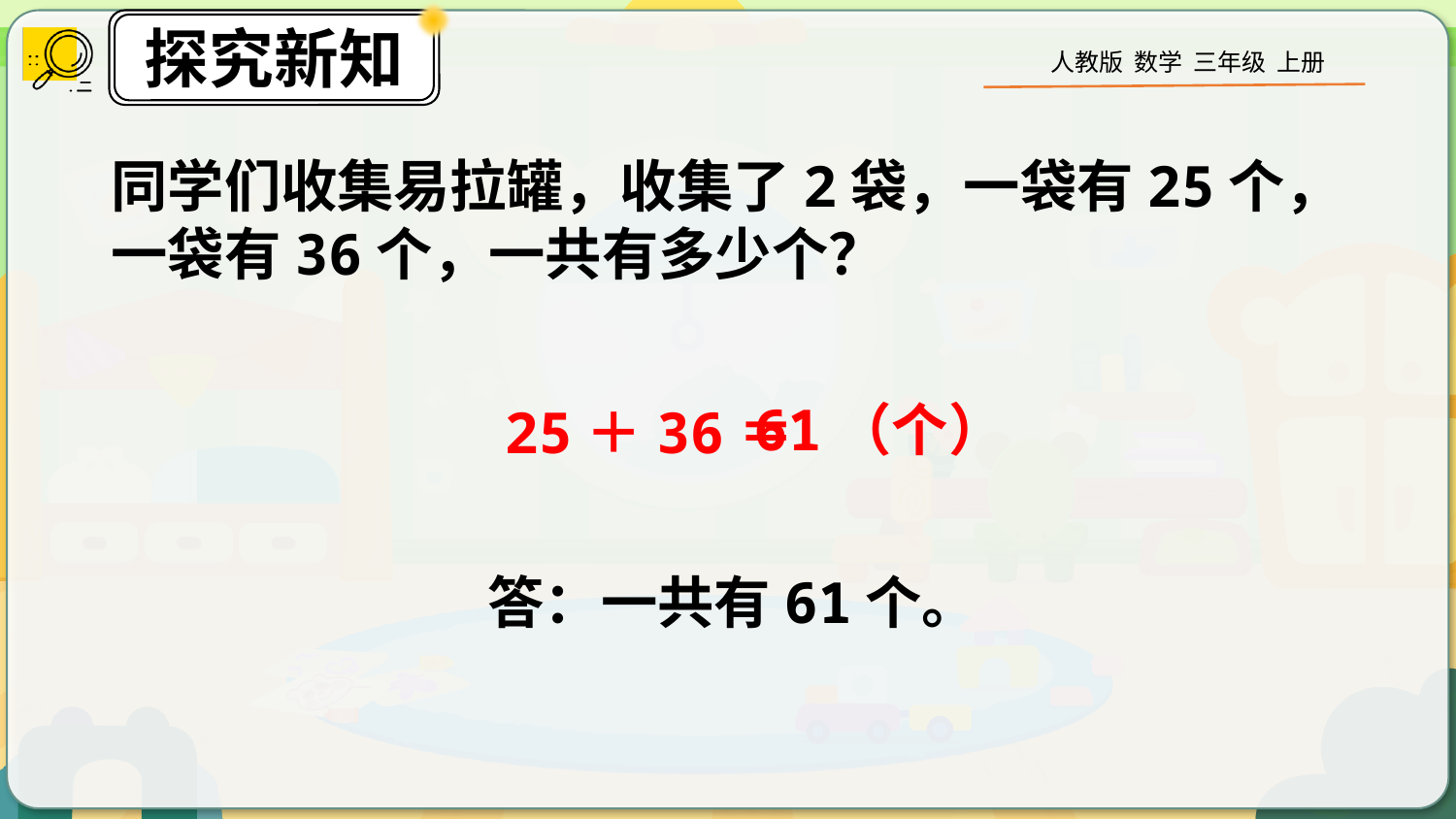

同学们收集易拉罐，收集了2袋，一袋有25个，一袋有36个，一共有多少个？
61（个）
25＋36＝
答：一共有61个。